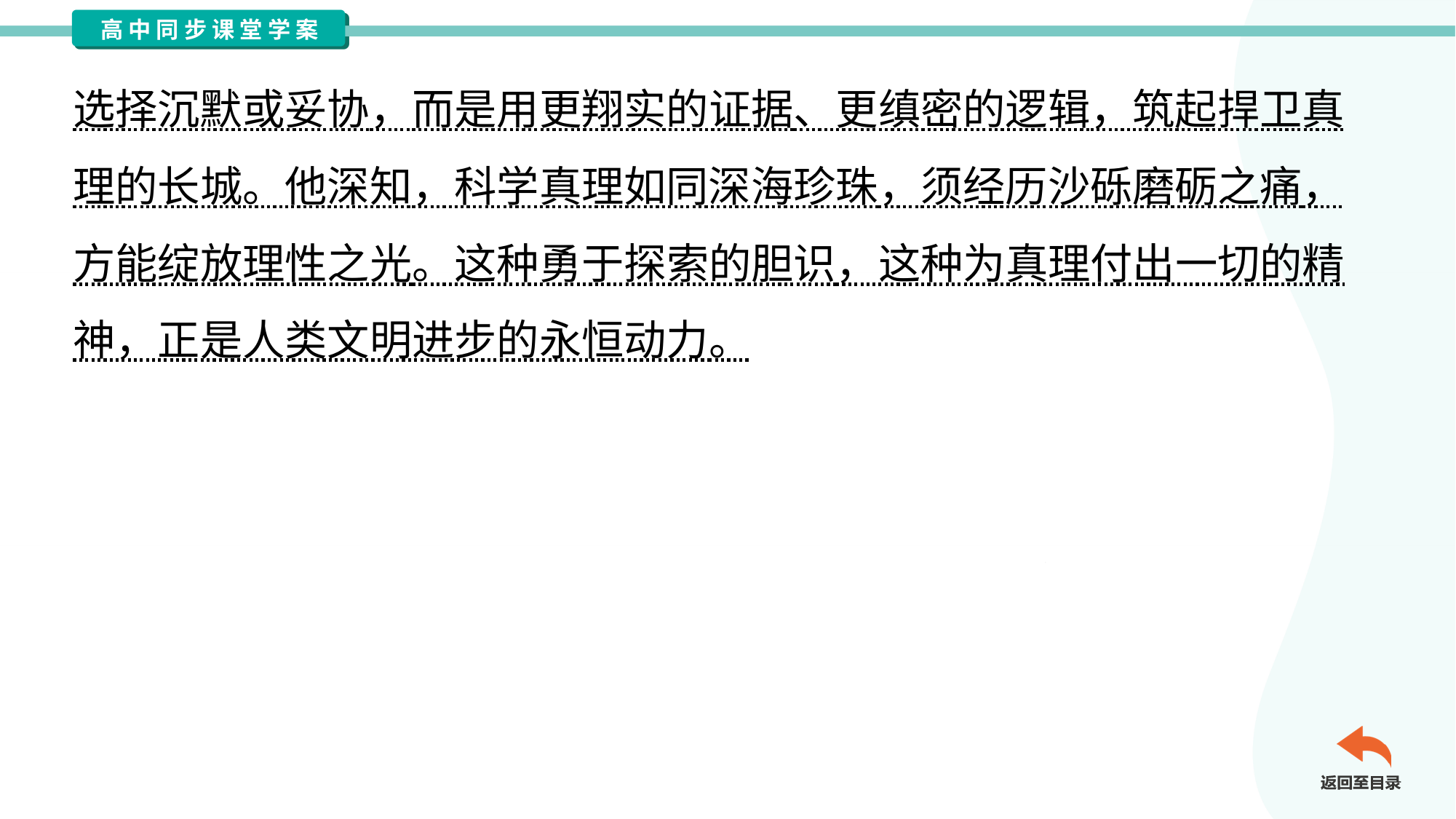

选择沉默或妥协，而是用更翔实的证据、更缜密的逻辑，筑起捍卫真
理的长城。他深知，科学真理如同深海珍珠，须经历沙砾磨砺之痛，
方能绽放理性之光。这种勇于探索的胆识，这种为真理付出一切的精
神，正是人类文明进步的永恒动力。#1.3.1